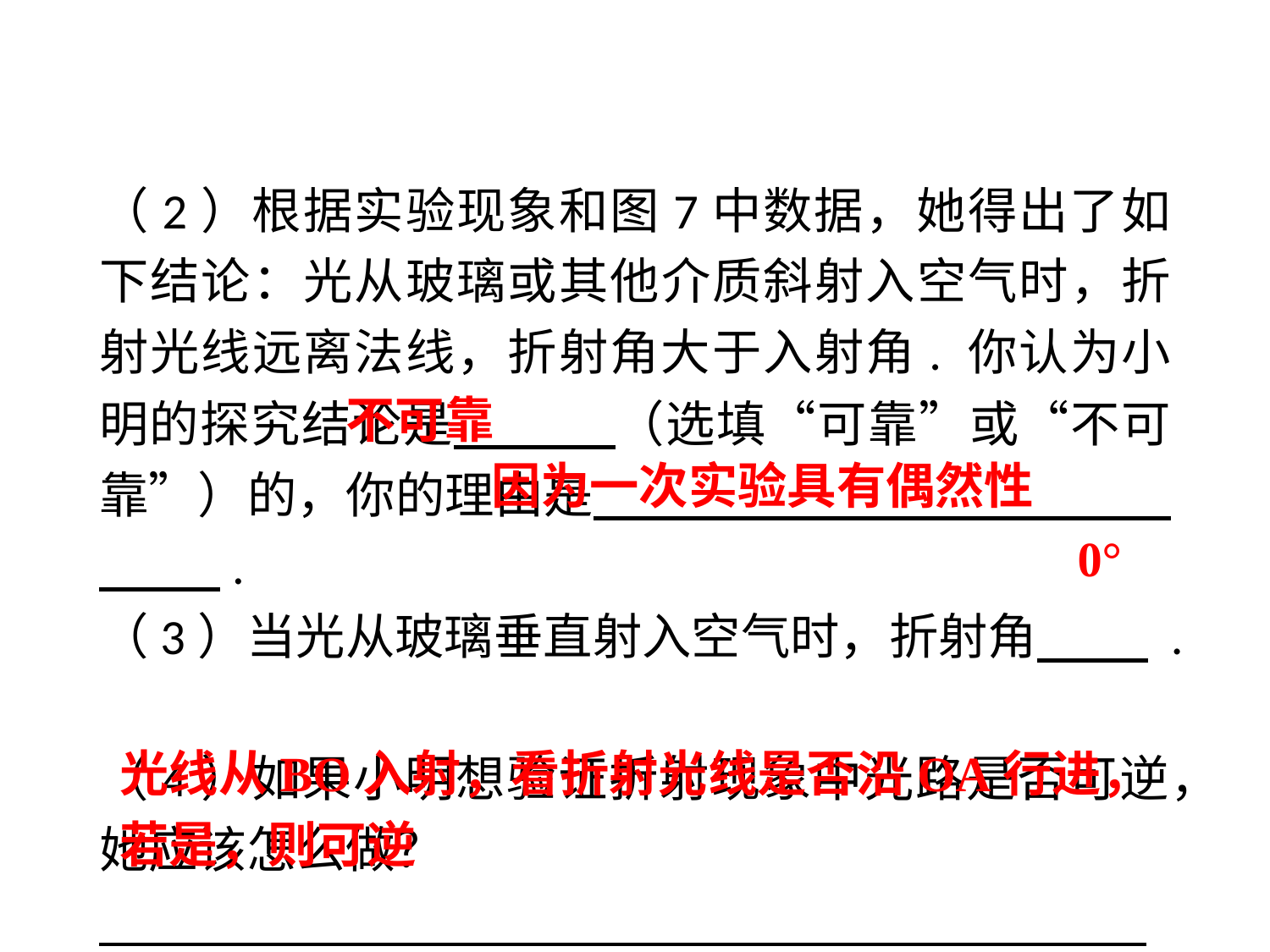

（2）根据实验现象和图7中数据，她得出了如下结论：光从玻璃或其他介质斜射入空气时，折射光线远离法线，折射角大于入射角. 你认为小明的探究结论是　         （选填“可靠”或“不可靠”）的，你的理由是                                                                .
（3）当光从玻璃垂直射入空气时，折射角           .
（4）如果小明想验证折射现象中光路是否可逆，她应该怎么做？
　                                                                                      　.
                                                            .
不可靠
因为一次实验具有偶然性
0°
光线从BO入射，看折射光线是否沿OA行进，若是，则可逆